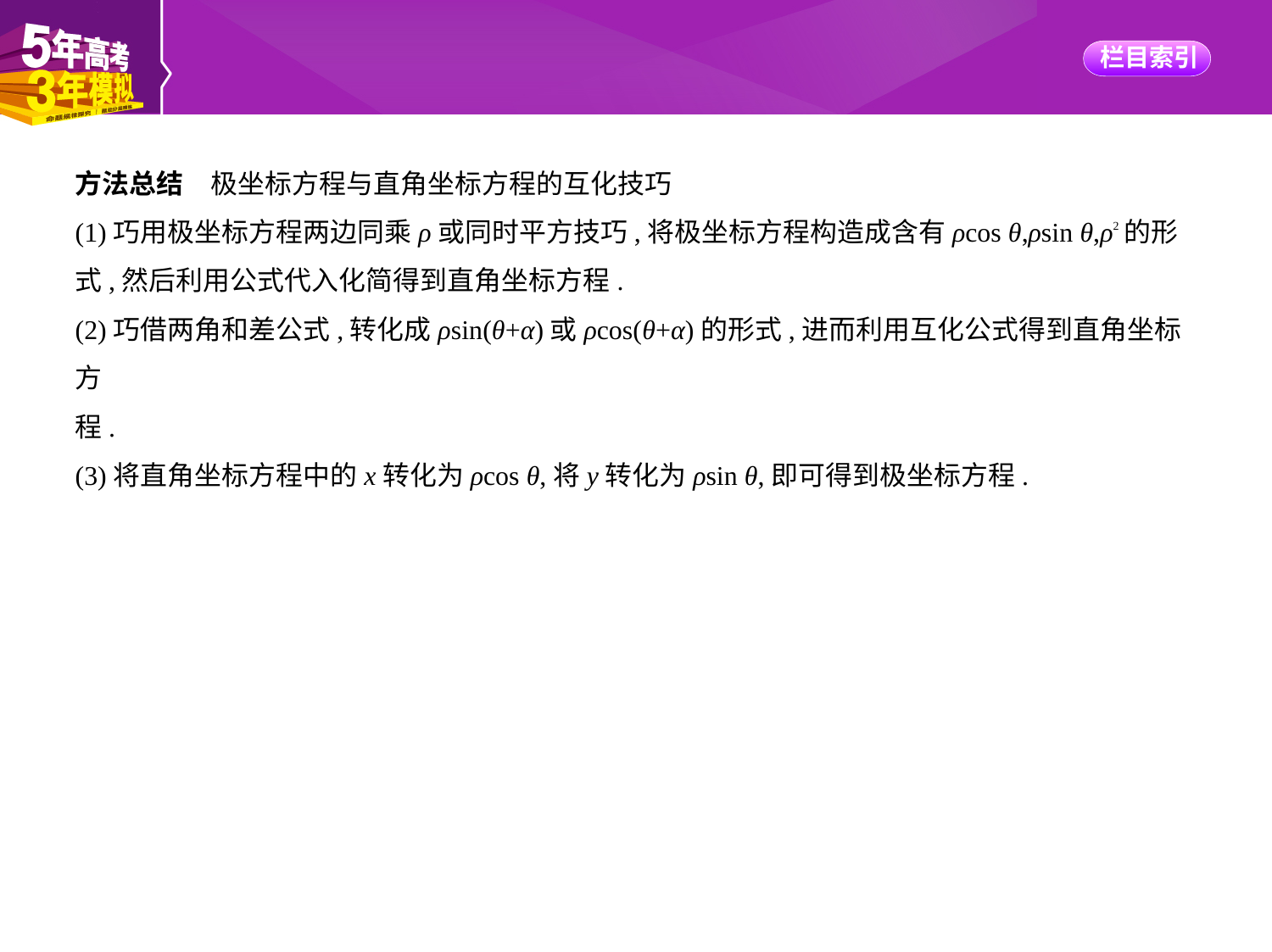

方法总结　极坐标方程与直角坐标方程的互化技巧
(1)巧用极坐标方程两边同乘ρ或同时平方技巧,将极坐标方程构造成含有ρcos θ,ρsin θ,ρ2的形
式,然后利用公式代入化简得到直角坐标方程.
(2)巧借两角和差公式,转化成ρsin(θ+α)或ρcos(θ+α)的形式,进而利用互化公式得到直角坐标方
程.
(3)将直角坐标方程中的x转化为ρcos θ,将y转化为ρsin θ,即可得到极坐标方程.